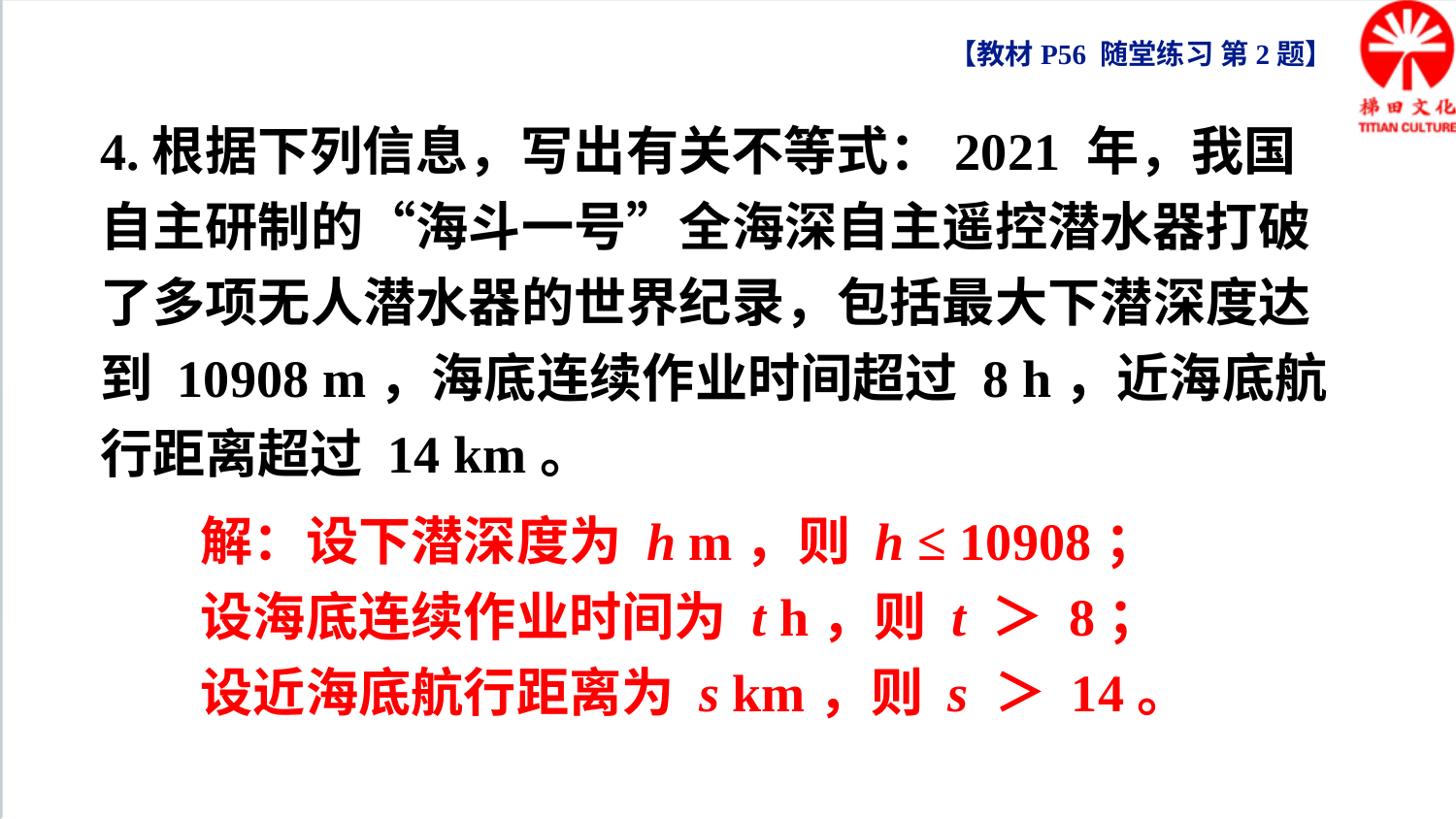

【教材P56 随堂练习 第2题】
4.根据下列信息，写出有关不等式：2021 年，我国自主研制的“海斗一号”全海深自主遥控潜水器打破了多项无人潜水器的世界纪录，包括最大下潜深度达到 10908 m，海底连续作业时间超过 8 h，近海底航行距离超过 14 km。
解：设下潜深度为 h m，则 h ≤ 10908；
设海底连续作业时间为 t h，则 t ＞ 8；
设近海底航行距离为 s km，则 s ＞ 14。